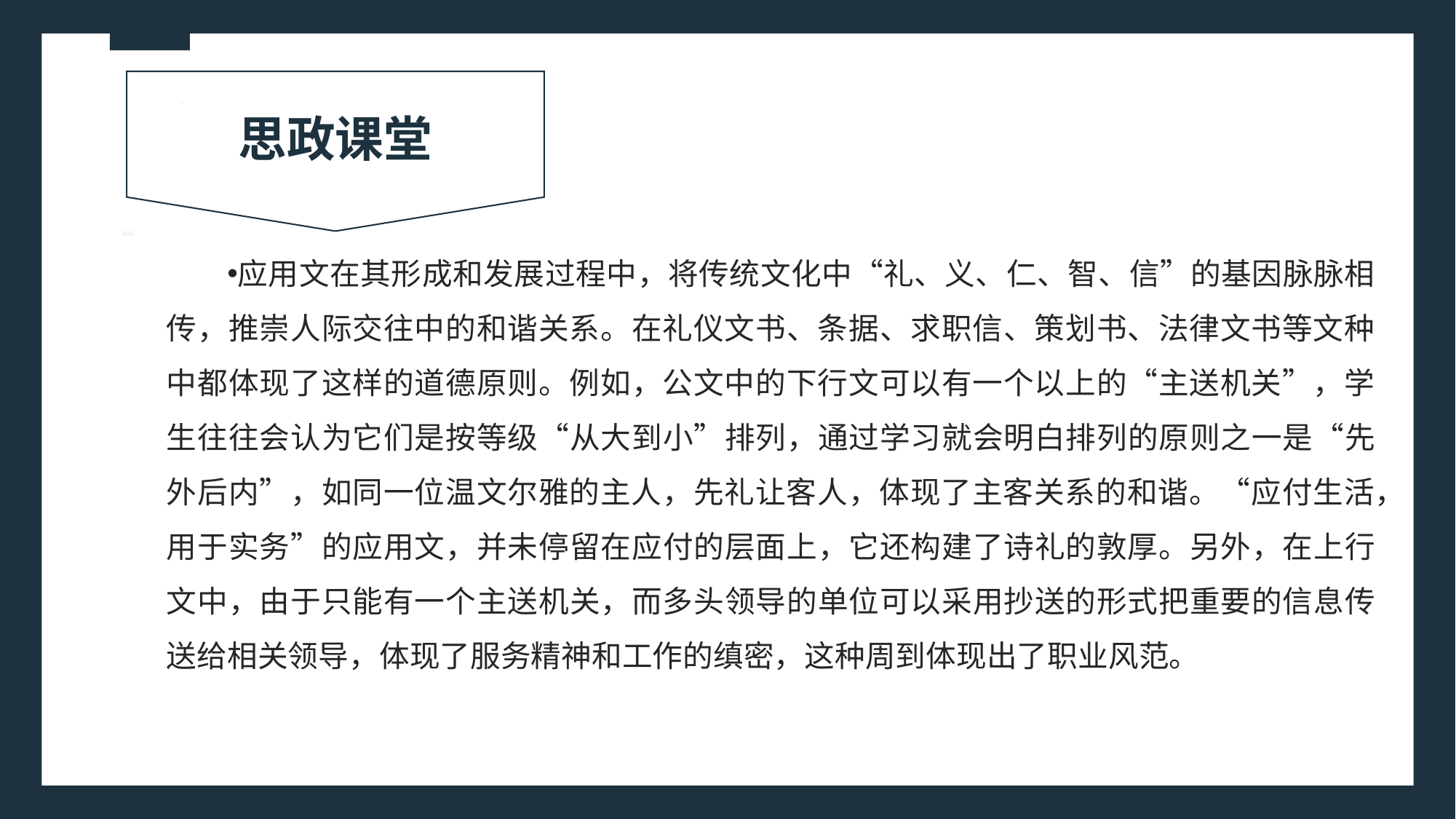

思政课堂
应用文在其形成和发展过程中，将传统文化中“礼、义、仁、智、信”的基因脉脉相传，推崇人际交往中的和谐关系。在礼仪文书、条据、求职信、策划书、法律文书等文种中都体现了这样的道德原则。例如，公文中的下行文可以有一个以上的“主送机关”，学生往往会认为它们是按等级“从大到小”排列，通过学习就会明白排列的原则之一是“先外后内”，如同一位温文尔雅的主人，先礼让客人，体现了主客关系的和谐。“应付生活，用于实务”的应用文，并未停留在应付的层面上，它还构建了诗礼的敦厚。另外，在上行文中，由于只能有一个主送机关，而多头领导的单位可以采用抄送的形式把重要的信息传送给相关领导，体现了服务精神和工作的缜密，这种周到体现出了职业风范。